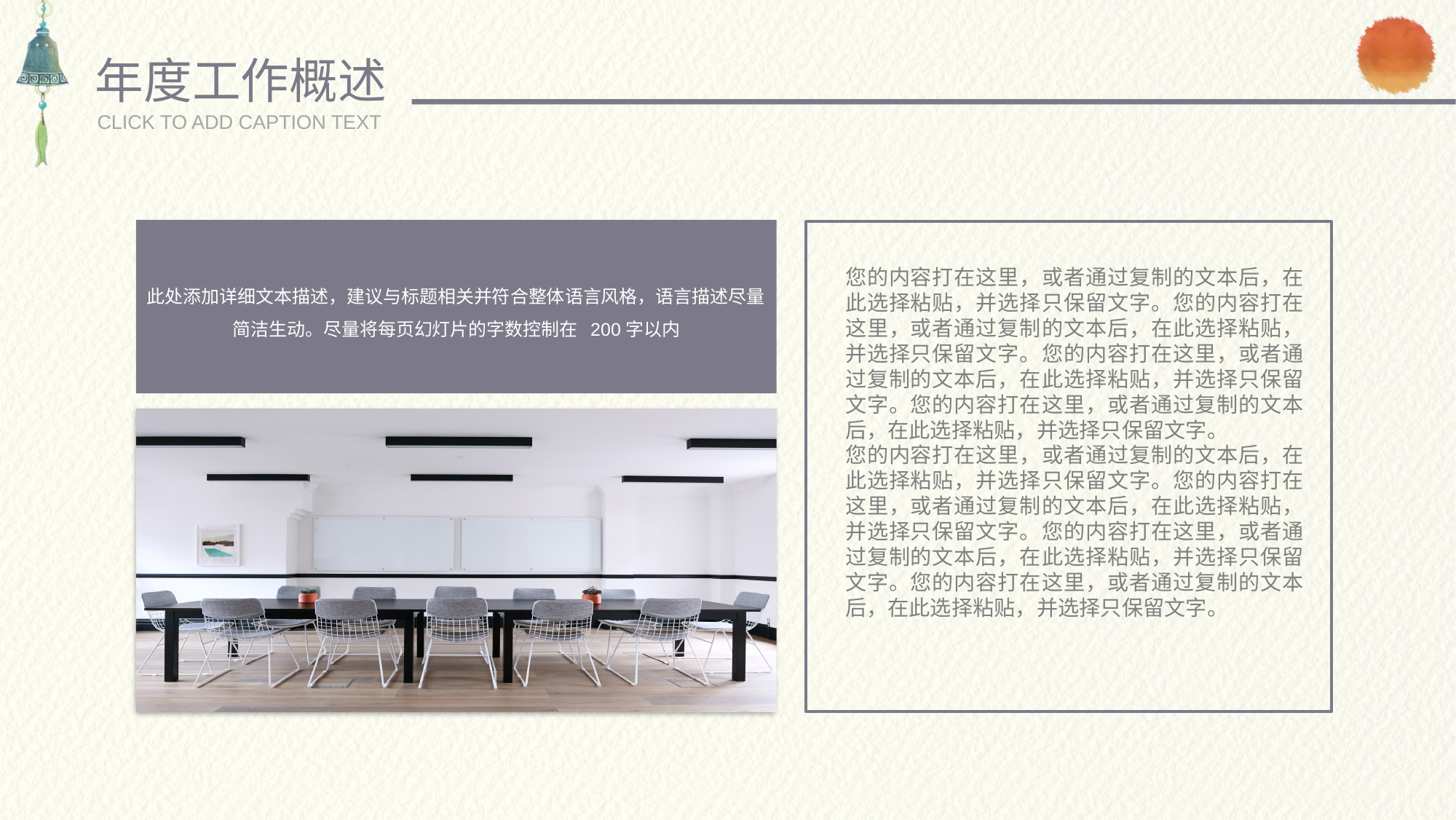

年度工作概述

CLICK TO ADD CAPTION TEXT
此处添加详细文本描述，建议与标题相关并符合整体语言风格，语言描述尽量简洁生动。尽量将每页幻灯片的字数控制在  200字以内

您的内容打在这里，或者通过复制的文本后，在此选择粘贴，并选择只保留文字。您的内容打在这里，或者通过复制的文本后，在此选择粘贴，并选择只保留文字。您的内容打在这里，或者通过复制的文本后，在此选择粘贴，并选择只保留文字。您的内容打在这里，或者通过复制的文本后，在此选择粘贴，并选择只保留文字。
您的内容打在这里，或者通过复制的文本后，在此选择粘贴，并选择只保留文字。您的内容打在这里，或者通过复制的文本后，在此选择粘贴，并选择只保留文字。您的内容打在这里，或者通过复制的文本后，在此选择粘贴，并选择只保留文字。您的内容打在这里，或者通过复制的文本后，在此选择粘贴，并选择只保留文字。